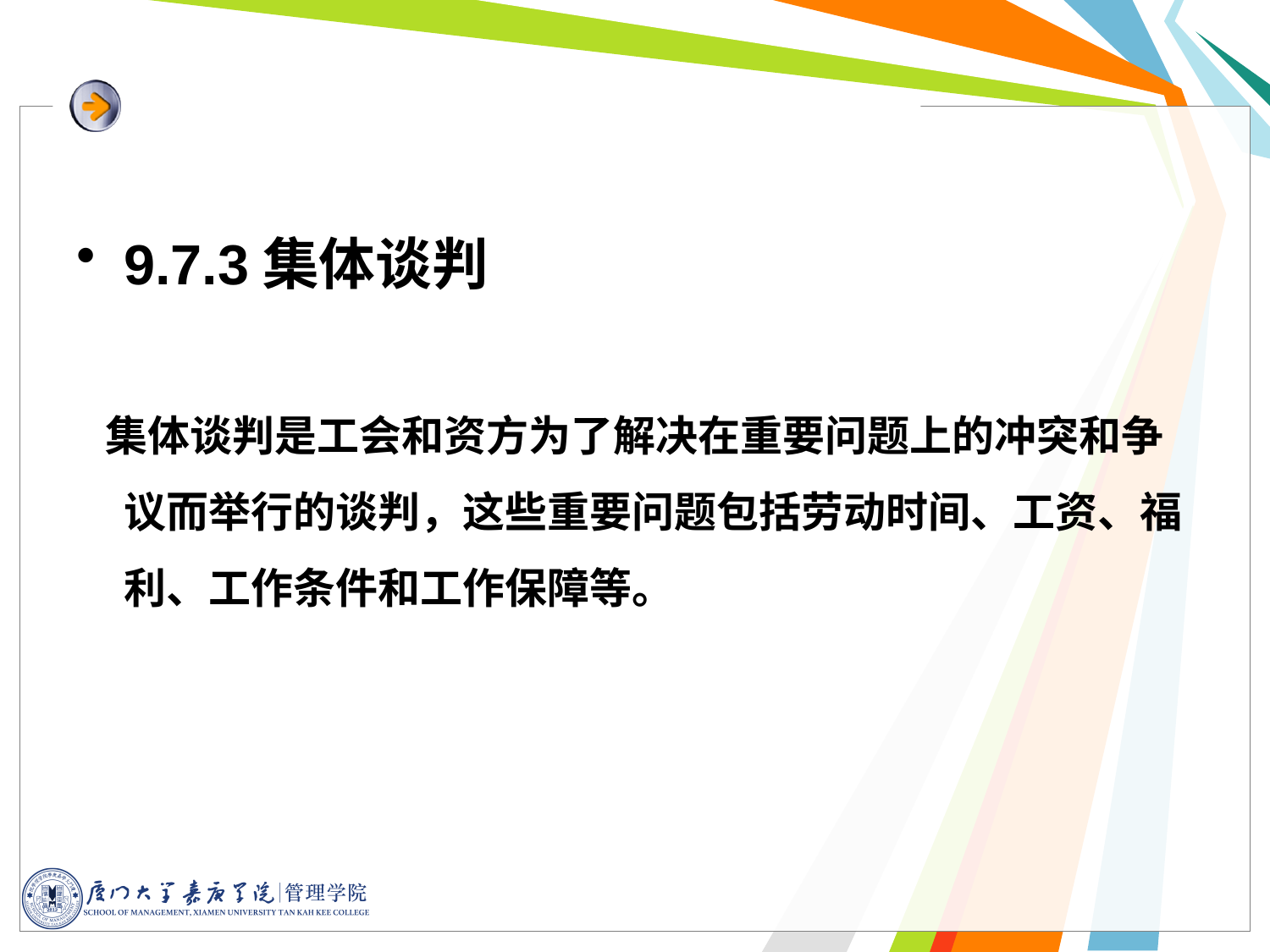

9.7.3集体谈判

  集体谈判是工会和资方为了解决在重要问题上的冲突和争议而举行的谈判，这些重要问题包括劳动时间、工资、福利、工作条件和工作保障等。